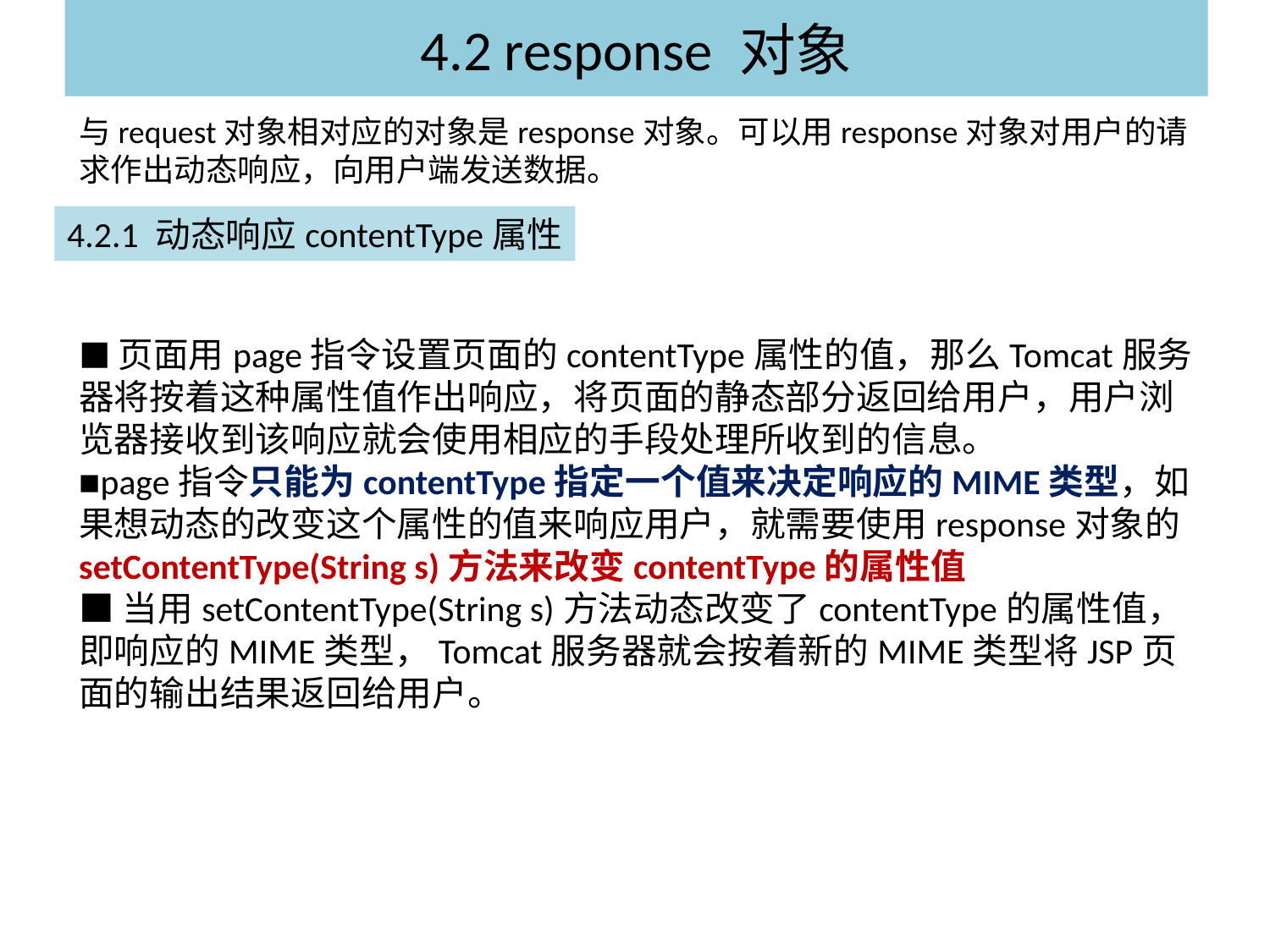

# 4.2 response 对象
与request对象相对应的对象是response对象。可以用response对象对用户的请求作出动态响应，向用户端发送数据。
4.2.1 动态响应contentType属性
■页面用page指令设置页面的contentType属性的值，那么Tomcat服务器将按着这种属性值作出响应，将页面的静态部分返回给用户，用户浏览器接收到该响应就会使用相应的手段处理所收到的信息。
■page指令只能为contentType指定一个值来决定响应的MIME类型，如果想动态的改变这个属性的值来响应用户，就需要使用response对象的setContentType(String s)方法来改变contentType的属性值
■当用setContentType(String s)方法动态改变了contentType的属性值，即响应的MIME类型，Tomcat服务器就会按着新的MIME类型将JSP页面的输出结果返回给用户。